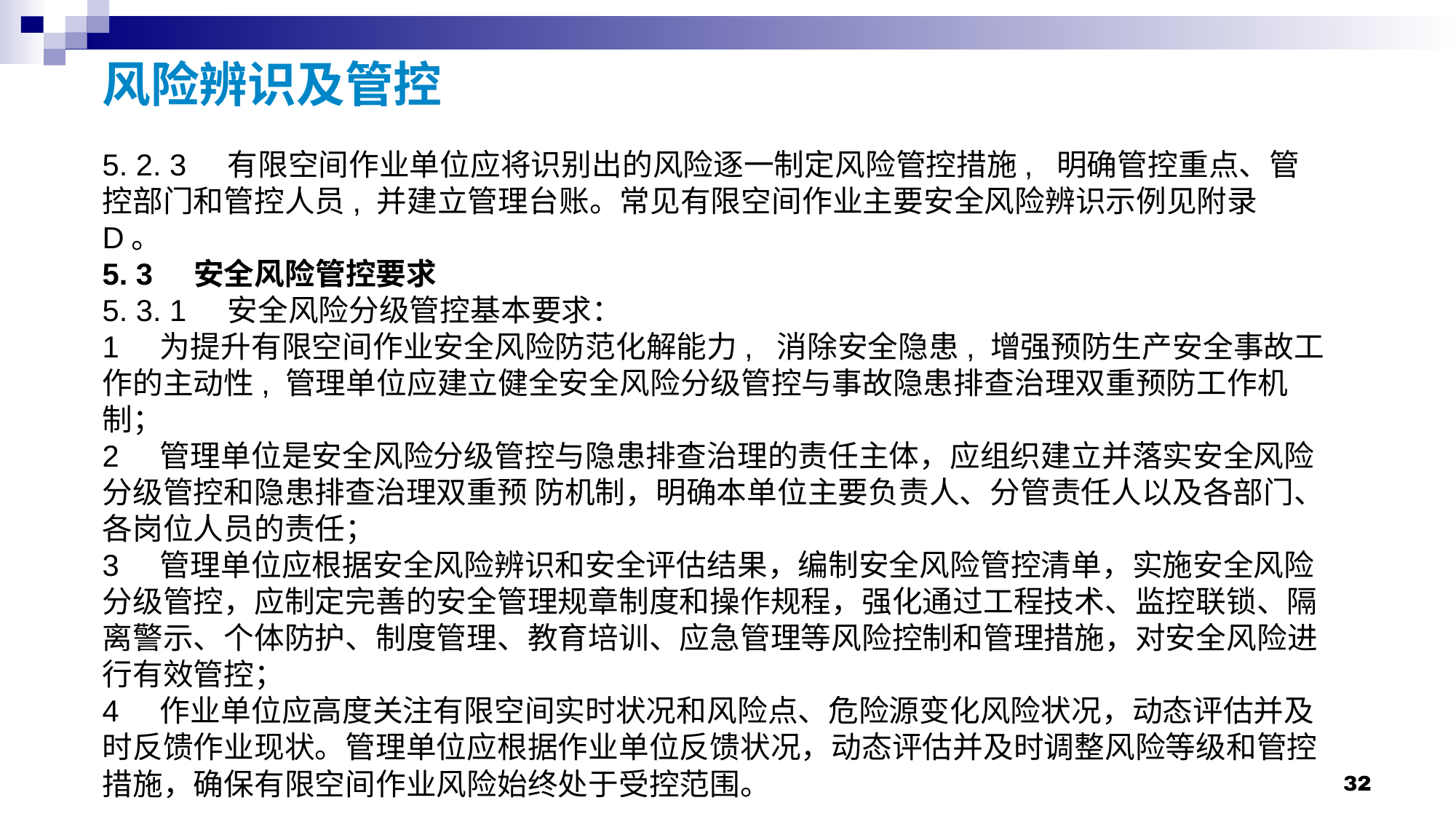

# 风险辨识及管控
5. 2. 3    有限空间作业单位应将识别出的风险逐一制定风险管控措施,  明确管控重点、管控部门和管控人员, 并建立管理台账。常见有限空间作业主要安全风险辨识示例见附录 D。
5. 3    安全风险管控要求
5. 3. 1    安全风险分级管控基本要求：
1    为提升有限空间作业安全风险防范化解能力,  消除安全隐患, 增强预防生产安全事故工作的主动性, 管理单位应建立健全安全风险分级管控与事故隐患排查治理双重预防工作机制；
2    管理单位是安全风险分级管控与隐患排查治理的责任主体，应组织建立并落实安全风险分级管控和隐患排查治理双重预 防机制，明确本单位主要负责人、分管责任人以及各部门、各岗位人员的责任；
3    管理单位应根据安全风险辨识和安全评估结果，编制安全风险管控清单，实施安全风险分级管控，应制定完善的安全管理规章制度和操作规程，强化通过工程技术、监控联锁、隔离警示、个体防护、制度管理、教育培训、应急管理等风险控制和管理措施，对安全风险进行有效管控；
4    作业单位应高度关注有限空间实时状况和风险点、危险源变化风险状况，动态评估并及时反馈作业现状。管理单位应根据作业单位反馈状况，动态评估并及时调整风险等级和管控措施，确保有限空间作业风险始终处于受控范围。
32